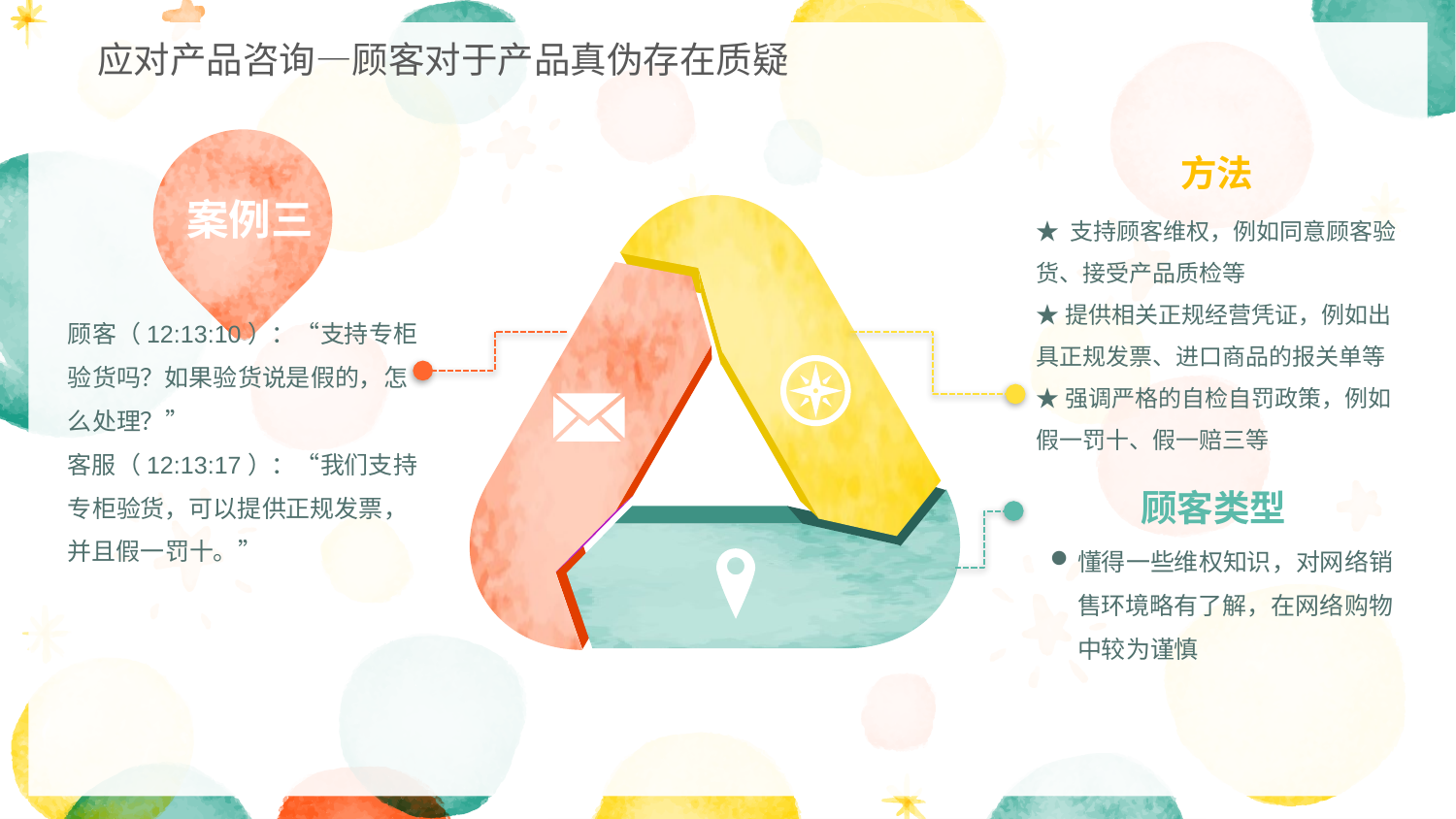

应对产品咨询—顾客对于产品真伪存在质疑

案例三
方法
★ 支持顾客维权，例如同意顾客验货、接受产品质检等
★提供相关正规经营凭证，例如出具正规发票、进口商品的报关单等
★强调严格的自检自罚政策，例如假一罚十、假一赔三等
顾客类型
懂得一些维权知识，对网络销售环境略有了解，在网络购物中较为谨慎

顾客（12:13:10）：“支持专柜验货吗？如果验货说是假的，怎么处理？”
客服（12:13:17）：“我们支持专柜验货，可以提供正规发票，并且假一罚十。”